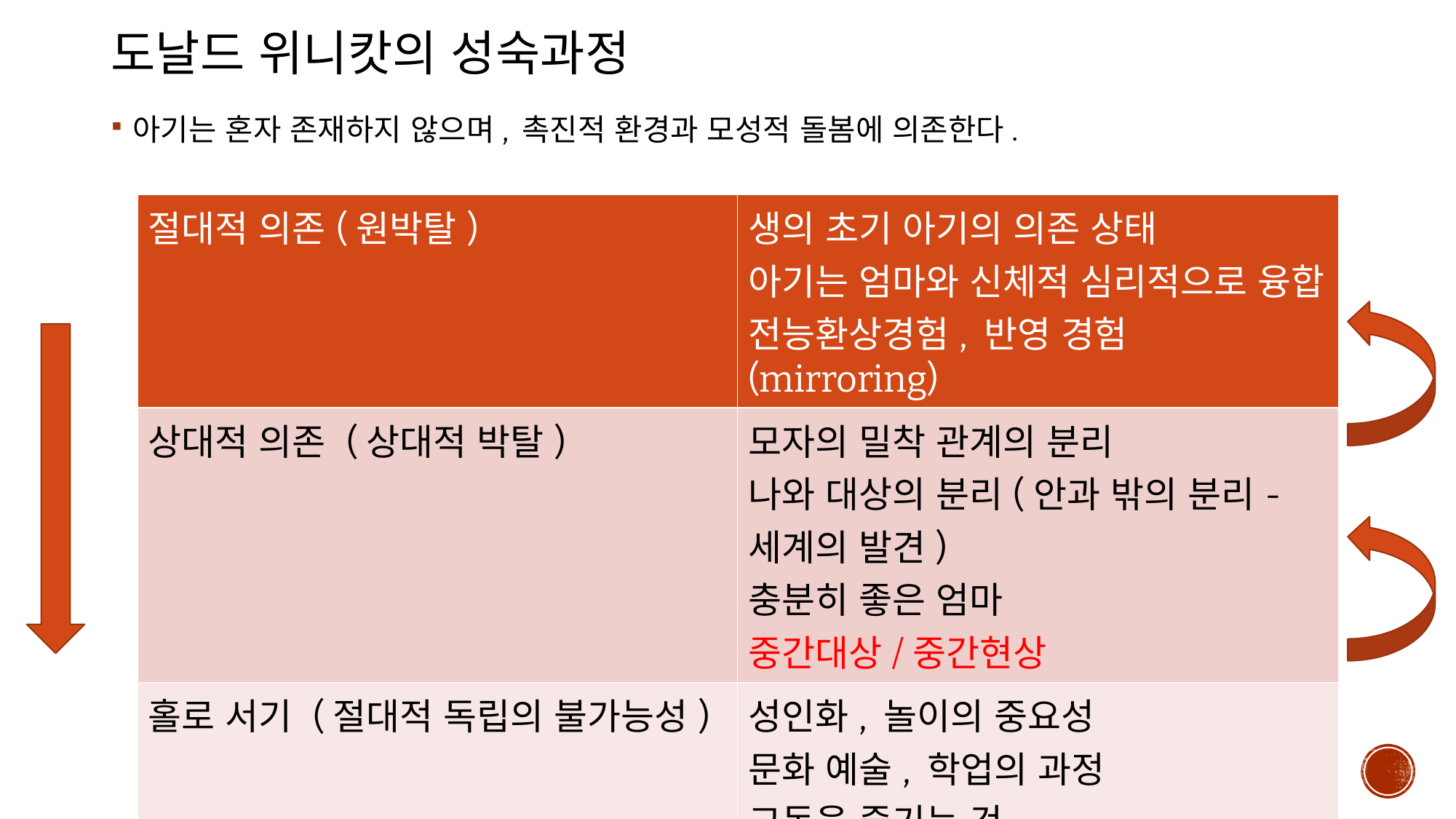

# 도날드 위니캇의 성숙과정
아기는 혼자 존재하지 않으며, 촉진적 환경과 모성적 돌봄에 의존한다.

| 절대적 의존(원박탈) | 생의 초기 아기의 의존 상태 아기는 엄마와 신체적 심리적으로 융합 전능환상경험, 반영 경험(mirroring) |
| --- | --- |
| 상대적 의존 (상대적 박탈) | 모자의 밀착 관계의 분리 나와 대상의 분리(안과 밖의 분리- 세계의 발견) 충분히 좋은 엄마 중간대상/중간현상 |
| 홀로 서기 (절대적 독립의 불가능성) | 성인화, 놀이의 중요성 문화 예술, 학업의 과정 고독을 즐기는 것 |